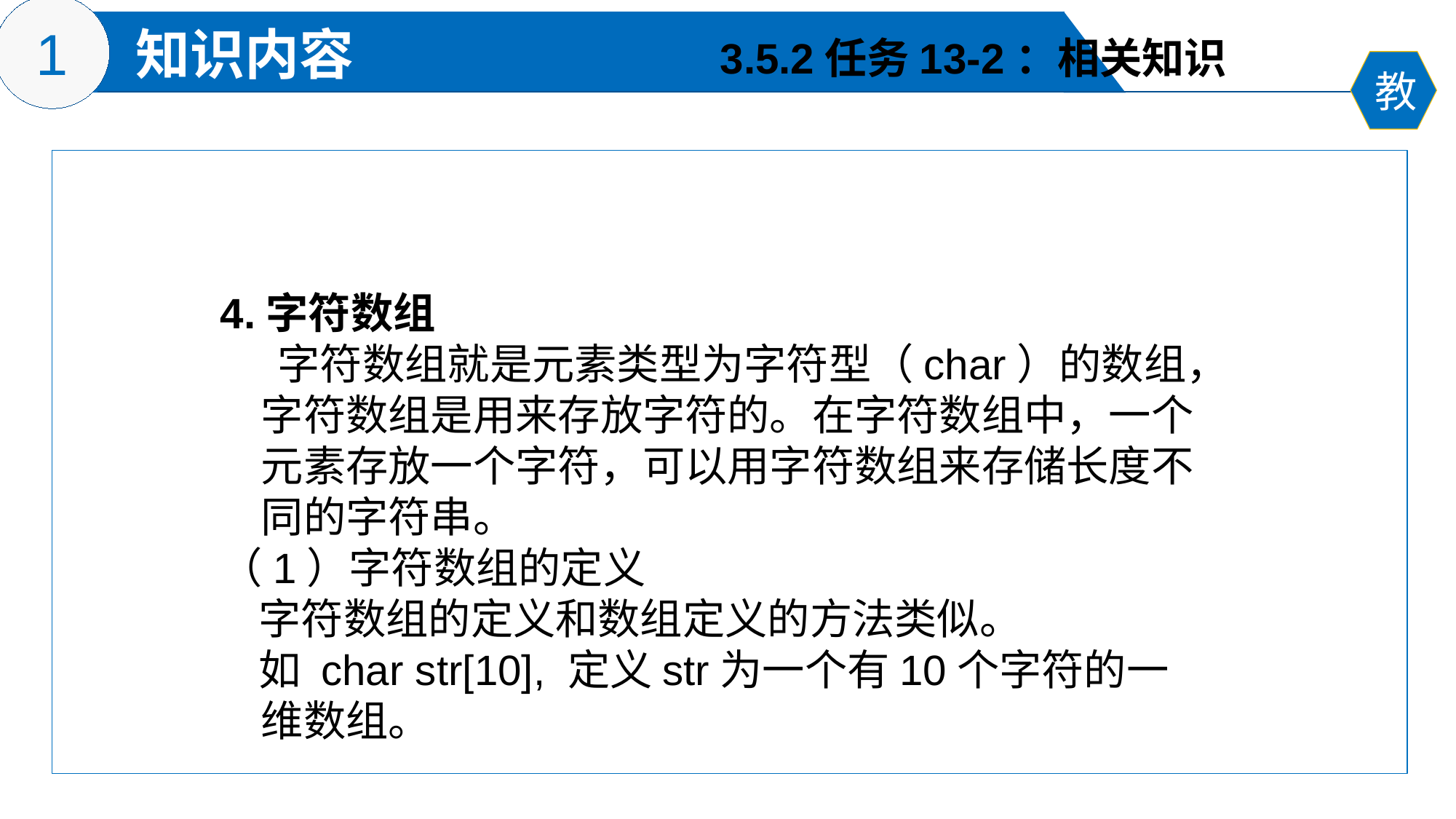

3.5.2任务13-2：相关知识
4.字符数组
     字符数组就是元素类型为字符型（char）的数组，字符数组是用来存放字符的。在字符数组中，一个元素存放一个字符，可以用字符数组来存储长度不同的字符串。
（1）字符数组的定义
   字符数组的定义和数组定义的方法类似。
   如 char str[10], 定义str为一个有10个字符的一维数组。